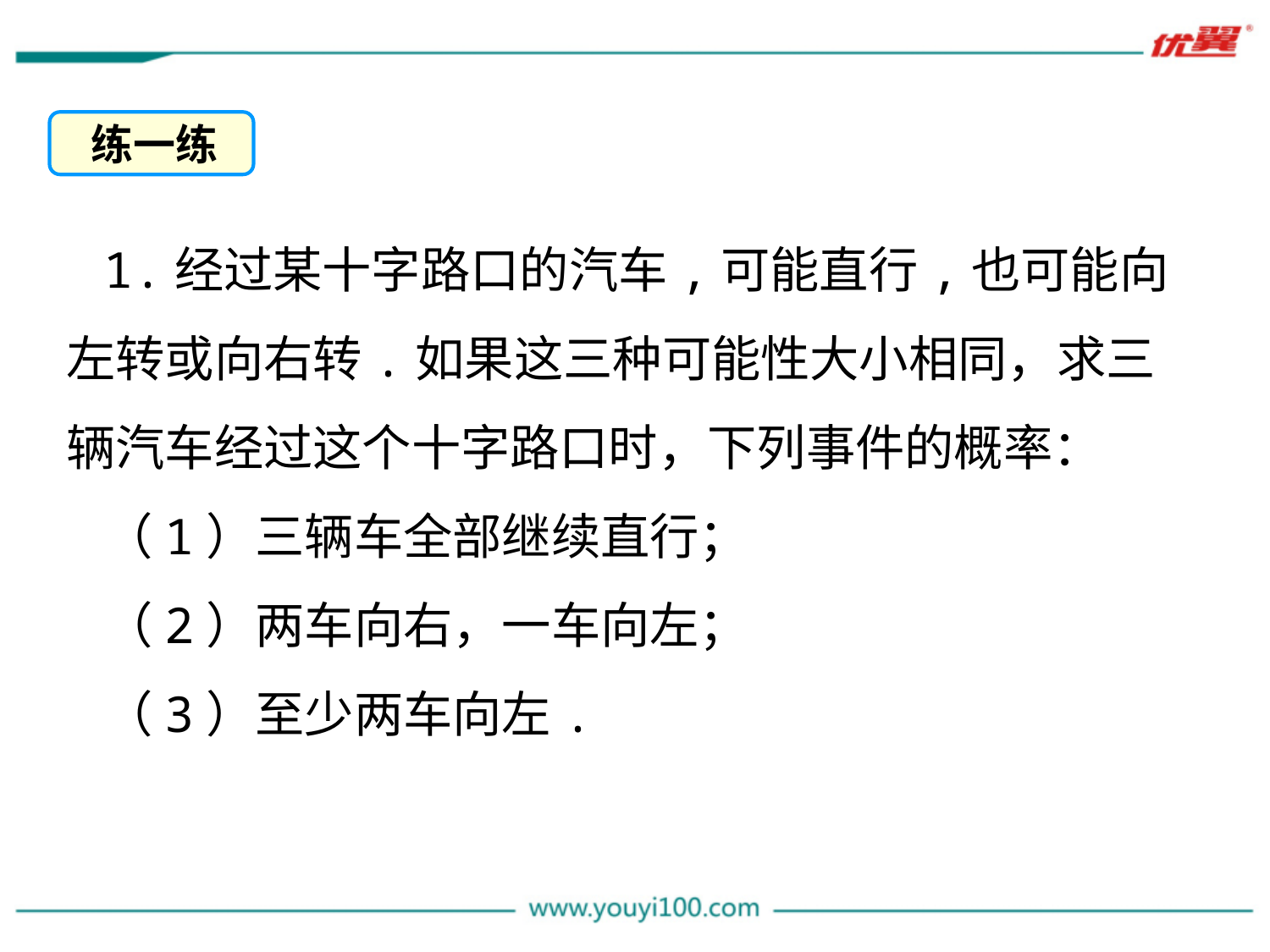

练一练
1.经过某十字路口的汽车,可能直行,也可能向左转或向右转.如果这三种可能性大小相同，求三辆汽车经过这个十字路口时，下列事件的概率：
（1）三辆车全部继续直行；
（2）两车向右，一车向左；
（3）至少两车向左.